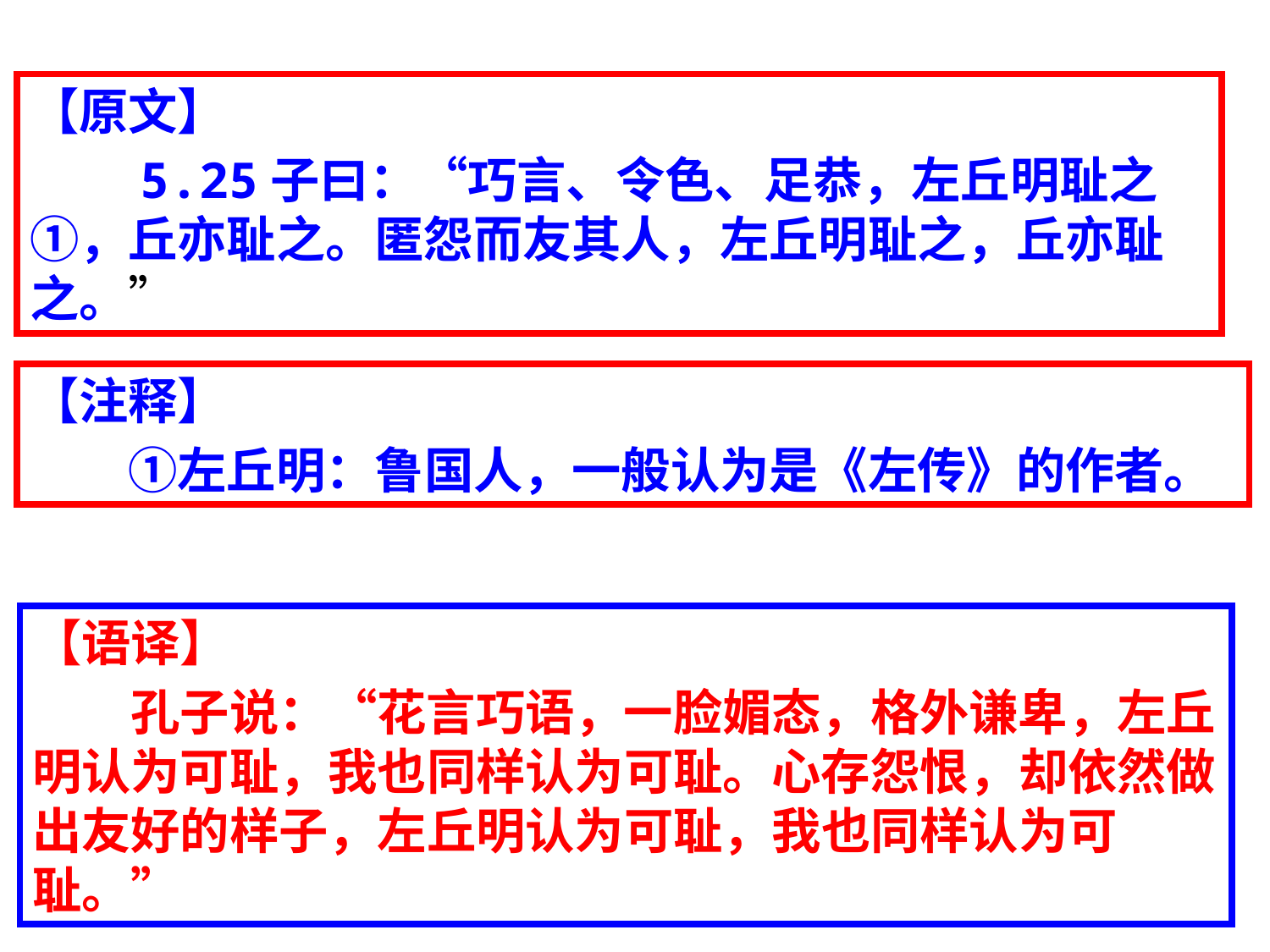

【原文】
　　5.25子曰：“巧言、令色、足恭，左丘明耻之①，丘亦耻之。匿怨而友其人，左丘明耻之，丘亦耻之。”
【注释】
　　①左丘明：鲁国人，一般认为是《左传》的作者。
【语译】
　　孔子说：“花言巧语，一脸媚态，格外谦卑，左丘明认为可耻，我也同样认为可耻。心存怨恨，却依然做出友好的样子，左丘明认为可耻，我也同样认为可耻。”